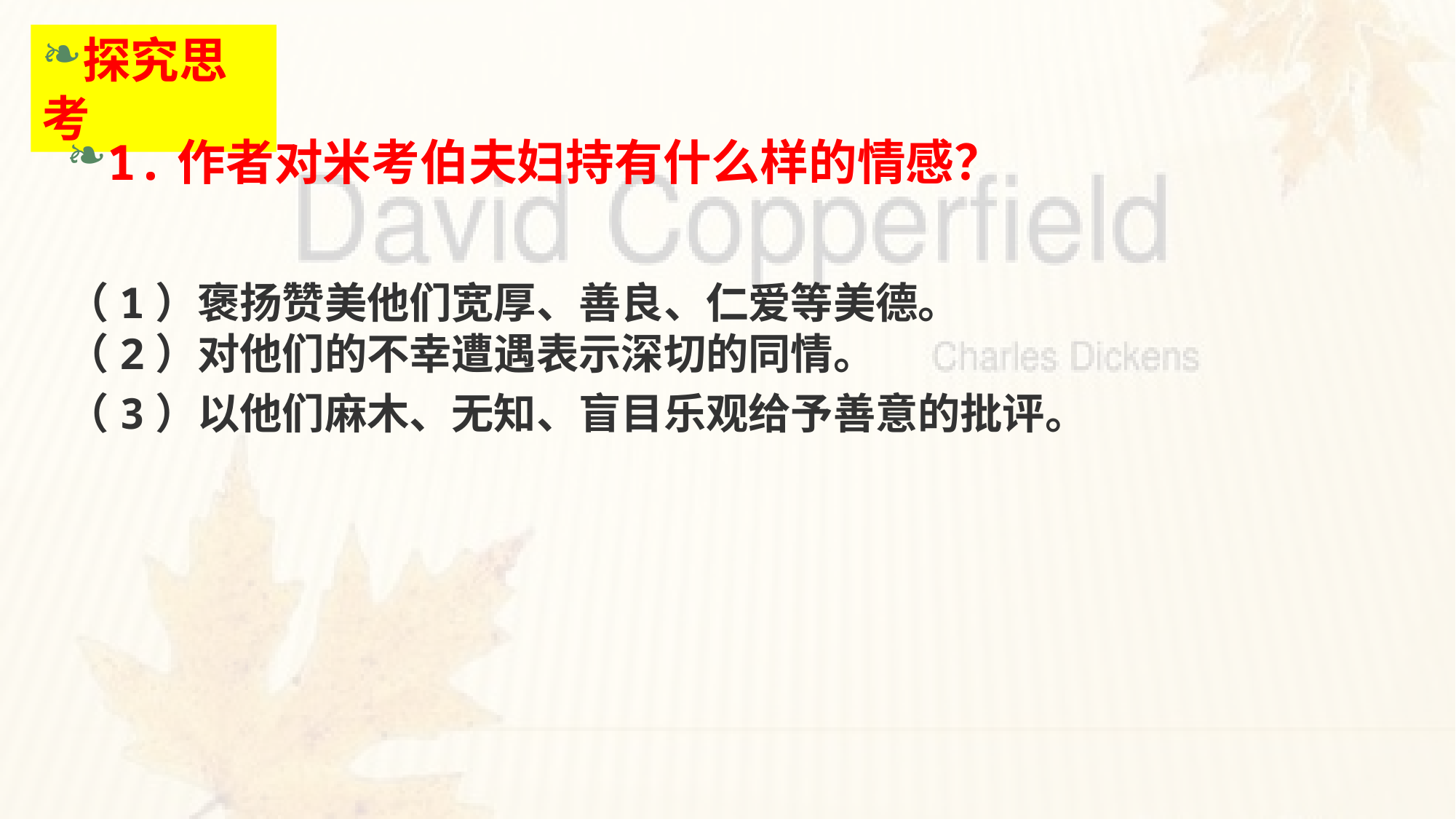

探究思考
1.作者对米考伯夫妇持有什么样的情感？
（1）褒扬赞美他们宽厚、善良、仁爱等美德。
（2）对他们的不幸遭遇表示深切的同情。
（3）以他们麻木、无知、盲目乐观给予善意的批评。